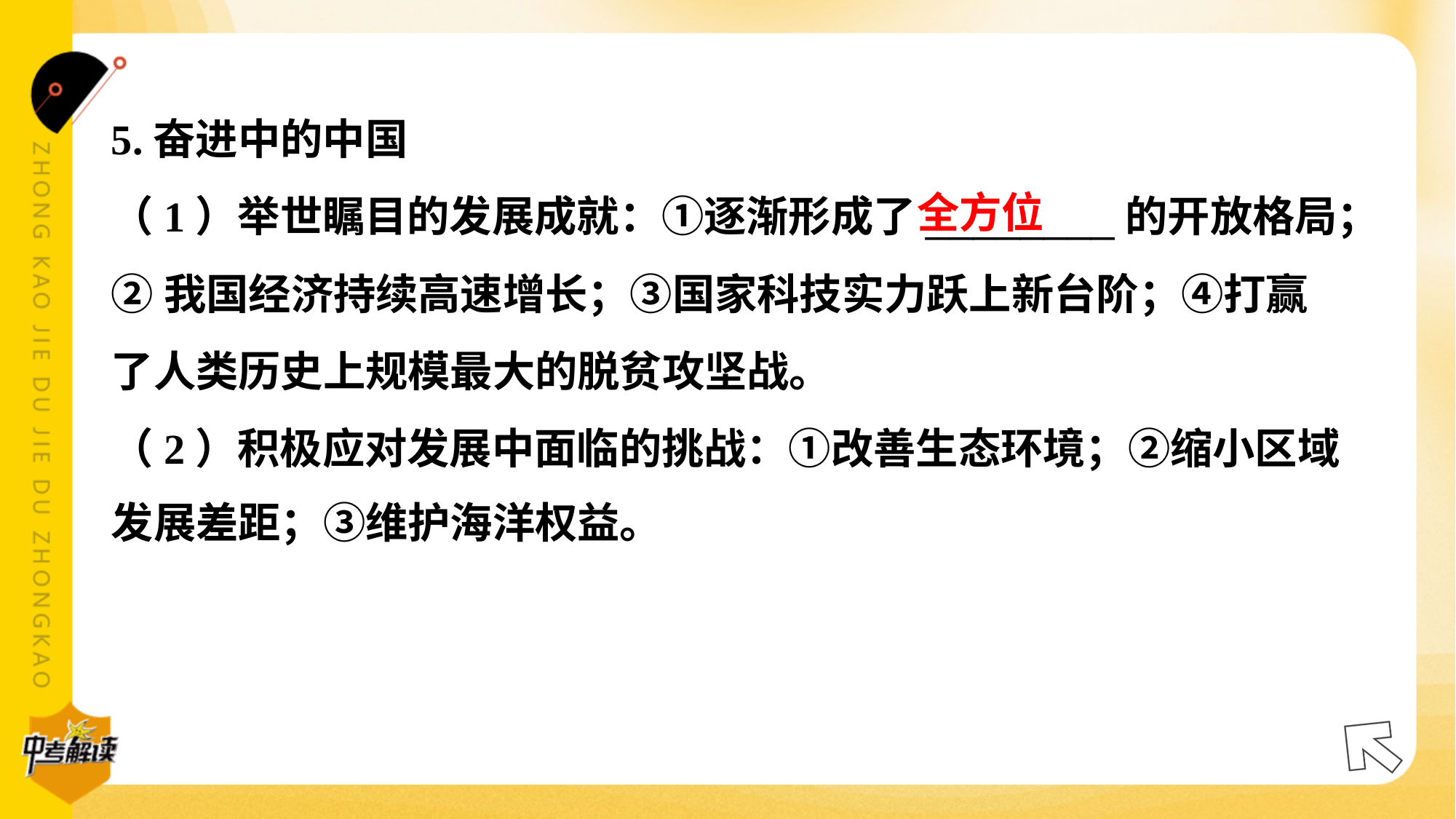

5.奋进中的中国
（1）举世瞩目的发展成就：①逐渐形成了________的开放格局；
②我国经济持续高速增长；③国家科技实力跃上新台阶；④打赢
了人类历史上规模最大的脱贫攻坚战。
（2）积极应对发展中面临的挑战：①改善生态环境；②缩小区域
发展差距；③维护海洋权益。
全方位